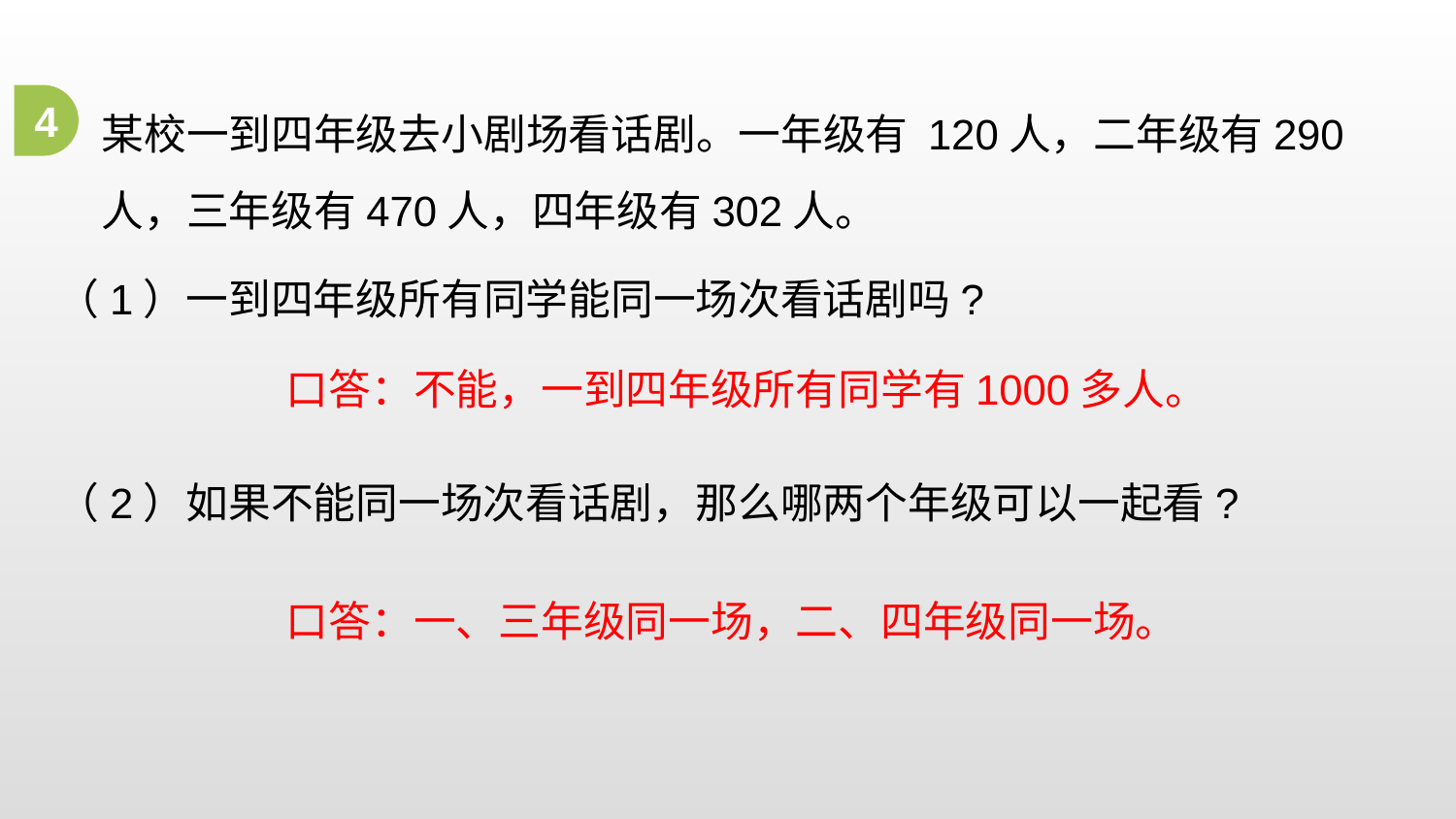

某校一到四年级去小剧场看话剧。一年级有 120人，二年级有290人，三年级有470人，四年级有302人。
4
（1）一到四年级所有同学能同一场次看话剧吗?
口答：不能，一到四年级所有同学有1000多人。
（2）如果不能同一场次看话剧，那么哪两个年级可以一起看?
口答：一、三年级同一场，二、四年级同一场。